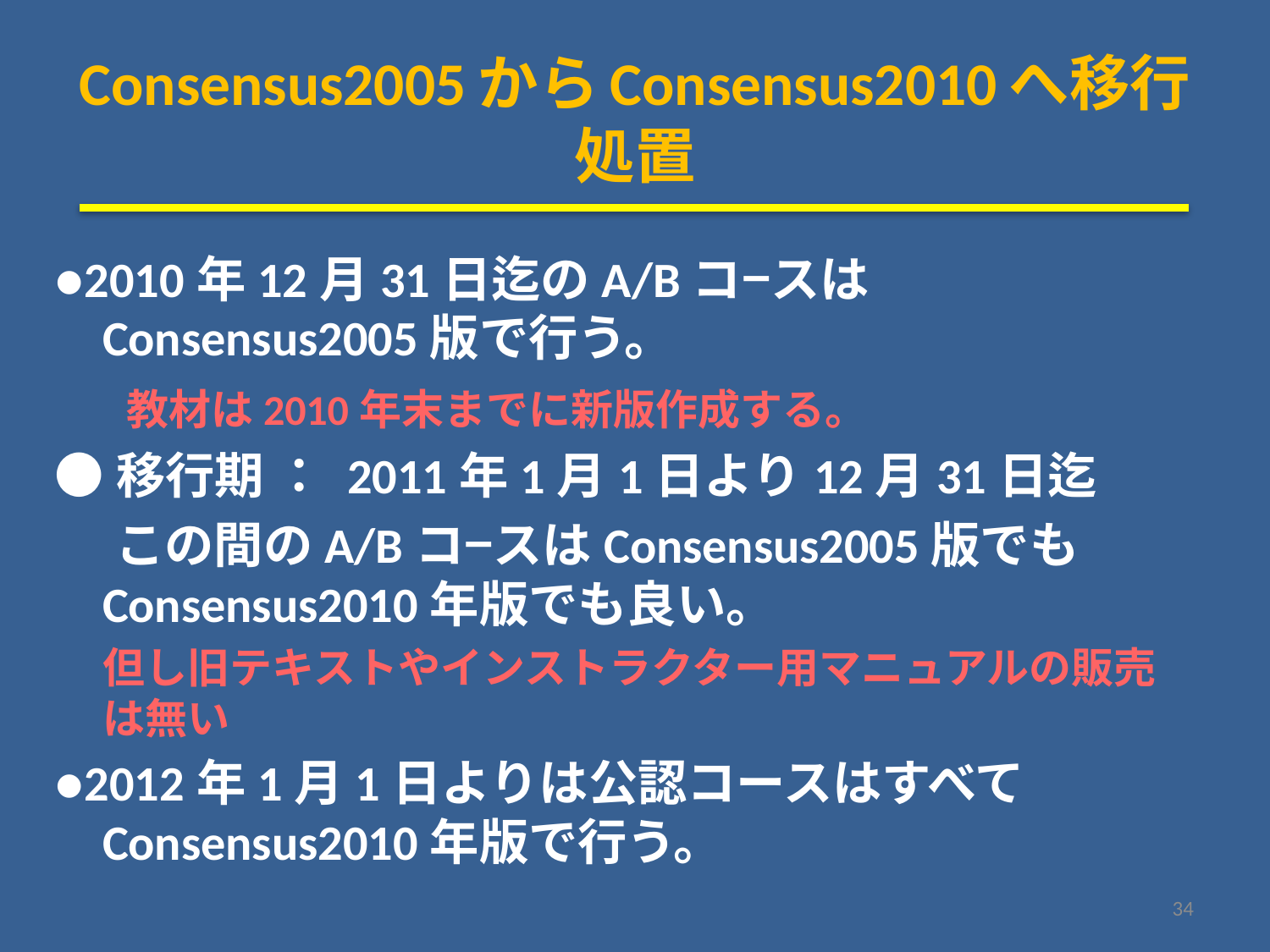

# Consensus2005からConsensus2010へ移行処置
●2010年12月31日迄のA/Bコ−スはConsensus2005版で行う。
　  教材は2010年末までに新版作成する。
●移行期 ： 2011年1月1日より12月31日迄
　 この間のA/Bコ−スはConsensus2005版でも Consensus2010年版でも良い。
    但し旧テキストやインストラクター用マニュアルの販売は無い
●2012年1月1日よりは公認コースはすべて       Consensus2010年版で行う。

34